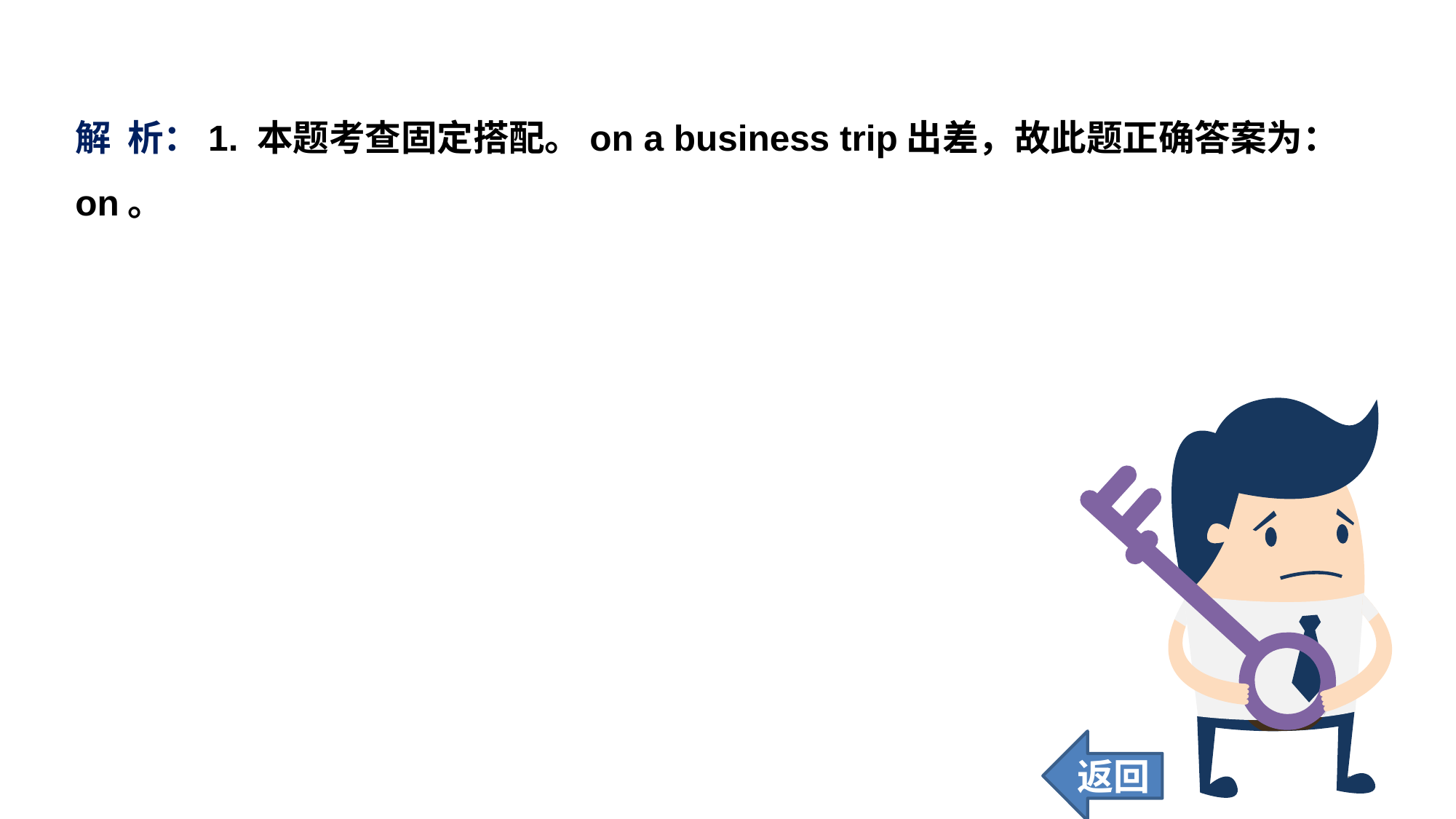

解  析：1. 本题考查固定搭配。on a business trip出差，故此题正确答案为：on。

返回
112